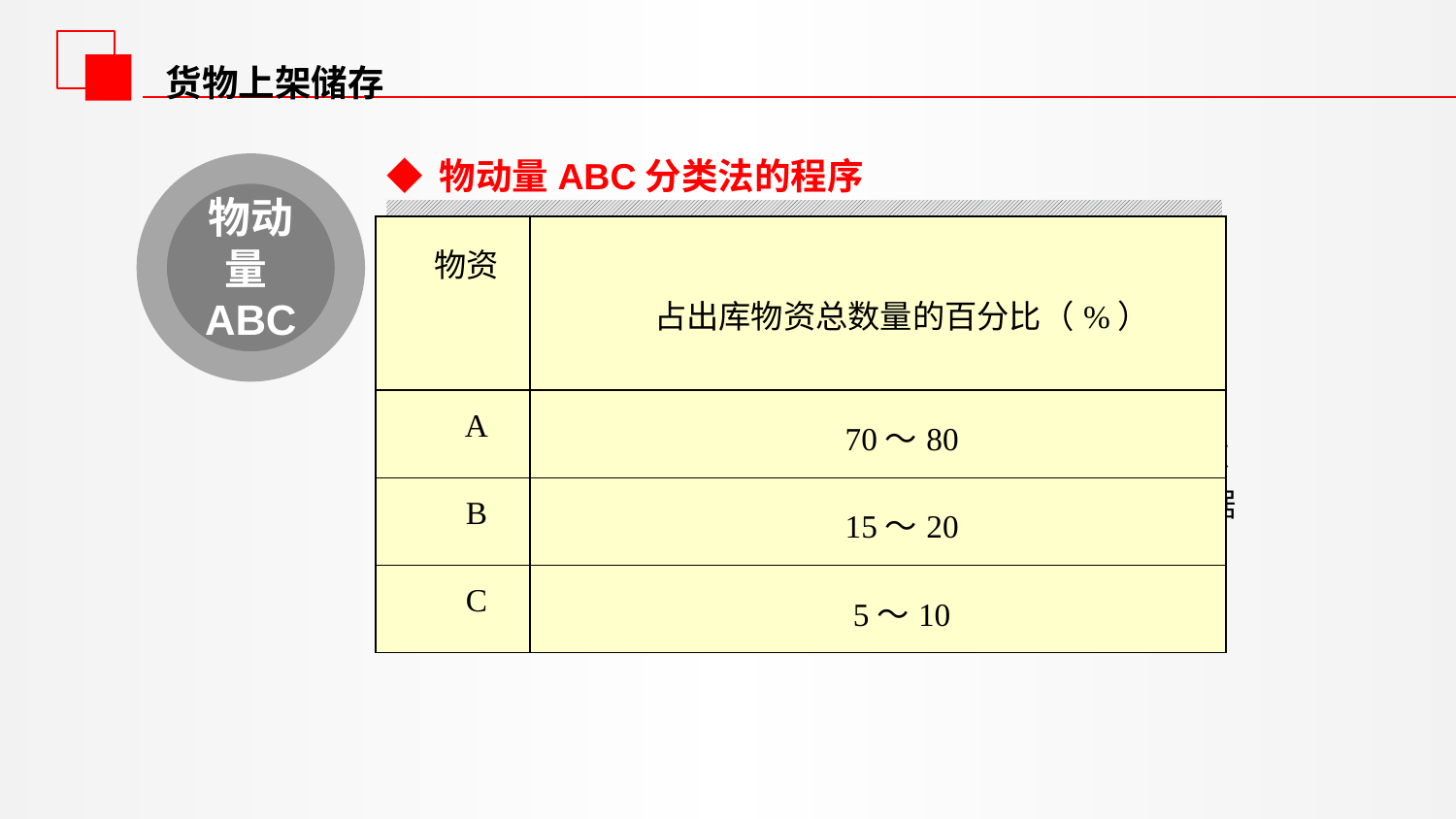

货物上架储存
◆ 物动量ABC分类法的程序
物动量ABC

| 物资 类别 | 占出库物资总数量的百分比（%） |
| --- | --- |
| A | 70～80 |
| B | 15～20 |
| C | 5～10 |
1、把各品种物资一段时期出库量汇总
2、按照各品种物资一段时期出库量的大小顺序重新排列，并分别计算出各种物资出库数量和总数量的比重，即百分比。
3、把出库数量适当分段，计算各段中各项物资数量占总数量的百分比，分段累计出库数量占总数量的百分比，并根据一定标准将它们划分为ABC三类。